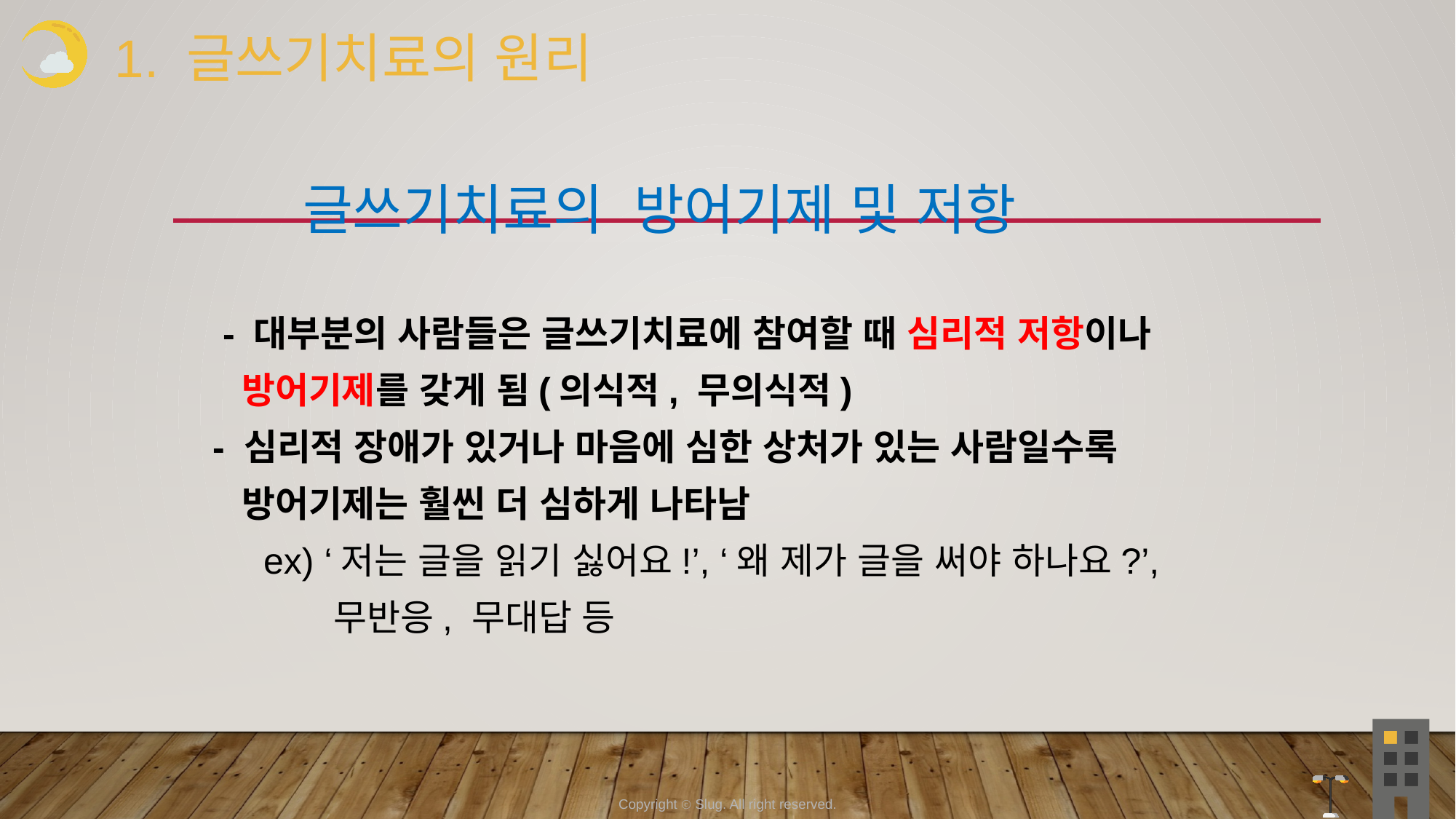

1. 글쓰기치료의 원리

        글쓰기치료의  방어기제 및 저항

   - 대부분의 사람들은 글쓰기치료에 참여할 때 심리적 저항이나
    방어기제를 갖게 됨(의식적, 무의식적)
  - 심리적 장애가 있거나 마음에 심한 상처가 있는 사람일수록
    방어기제는 훨씬 더 심하게 나타남
       ex) ‘저는 글을 읽기 싫어요!’, ‘왜 제가 글을 써야 하나요?’,
             무반응, 무대답 등

Copyright ⓒ Slug. All right reserved.